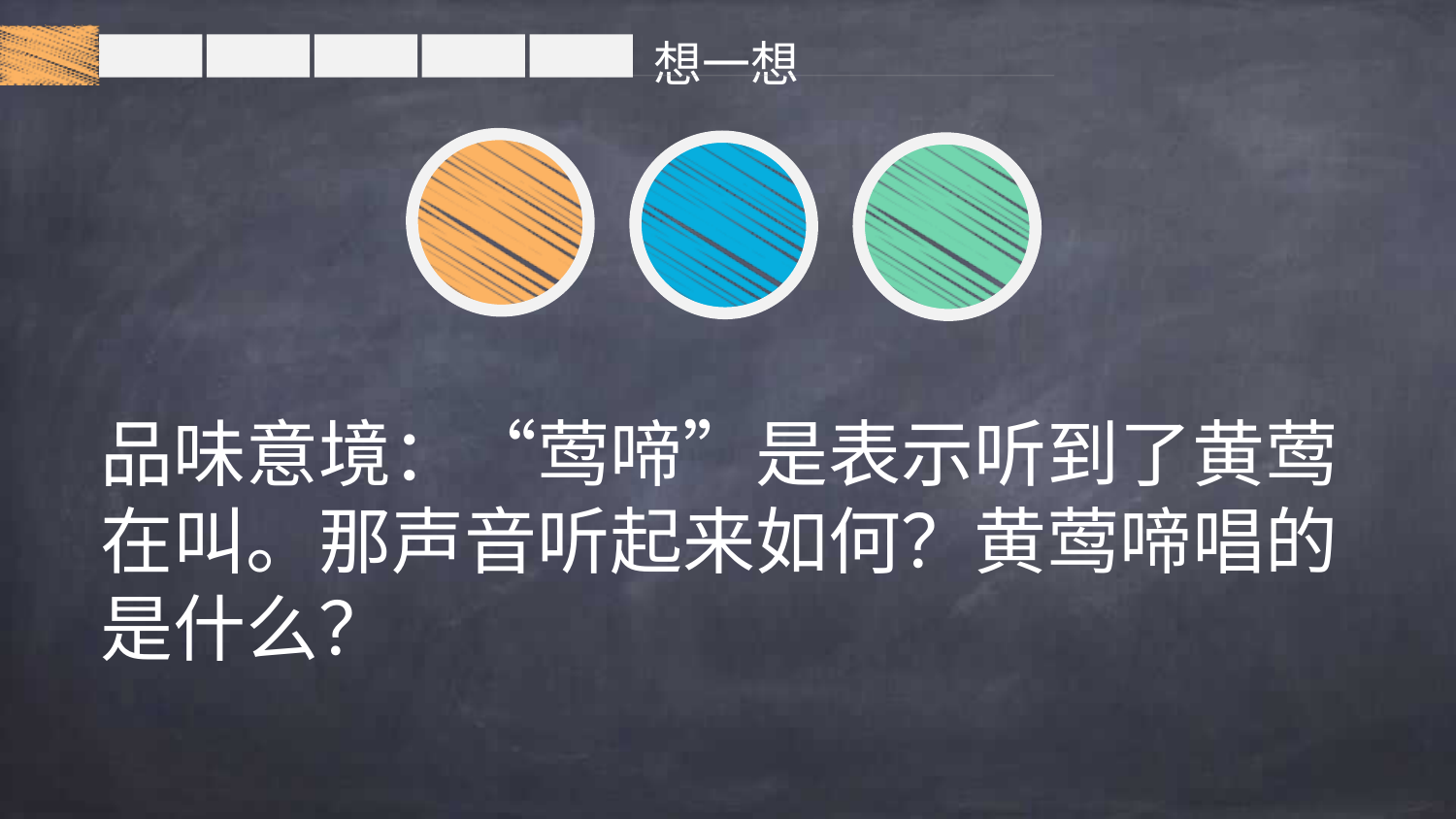

想一想

品味意境：“莺啼”是表示听到了黄莺在叫。那声音听起来如何？黄莺啼唱的是什么？